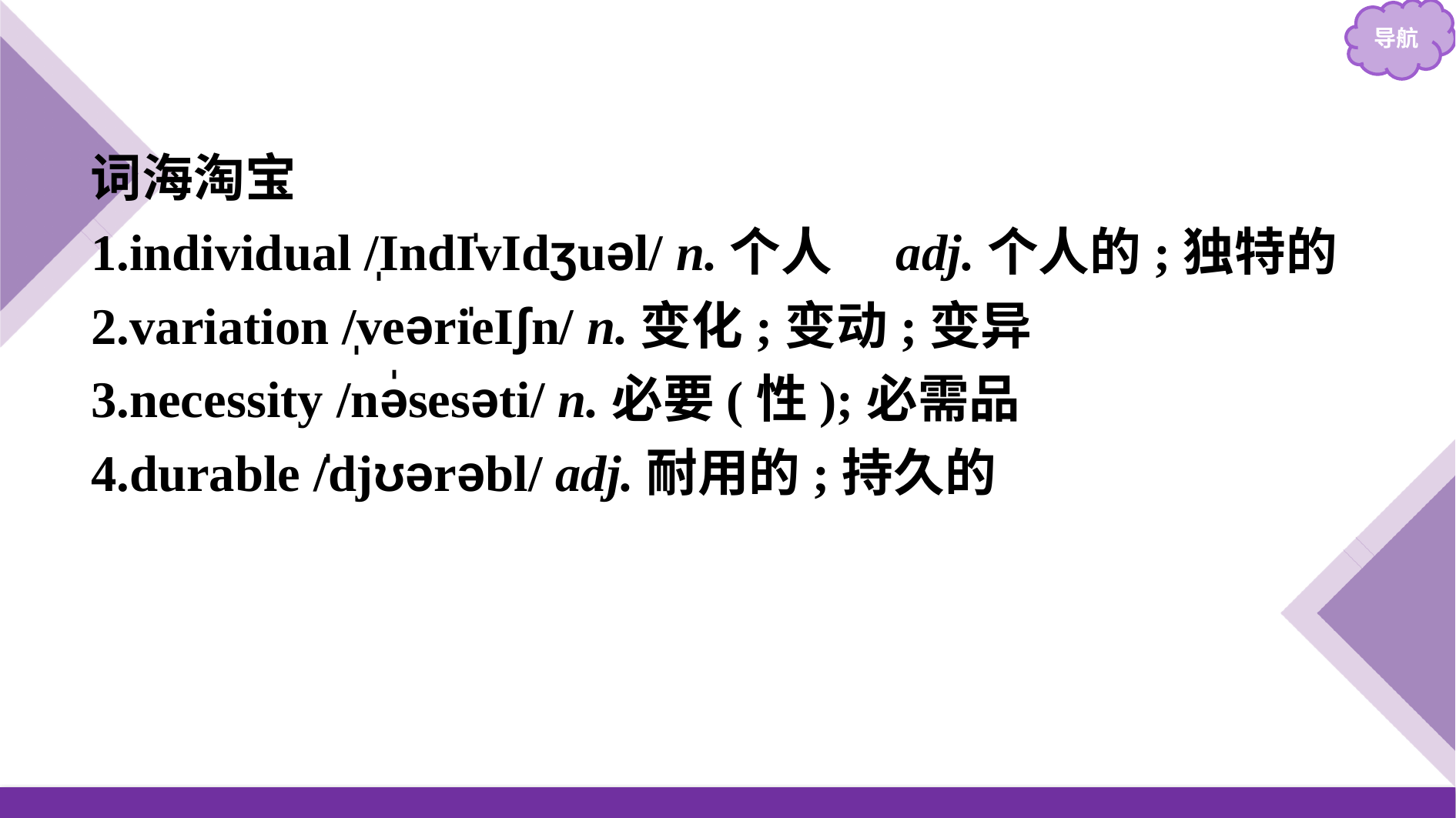

词海淘宝
1.individual /̩IndI̍vIdʒuəl/ n.个人　adj.个人的;独特的
2.variation /̩veəri̍eIʃn/ n.变化;变动;变异
3.necessity /nə̍sesəti/ n.必要(性);必需品
4.durable /̍djʊərəbl/ adj.耐用的;持久的